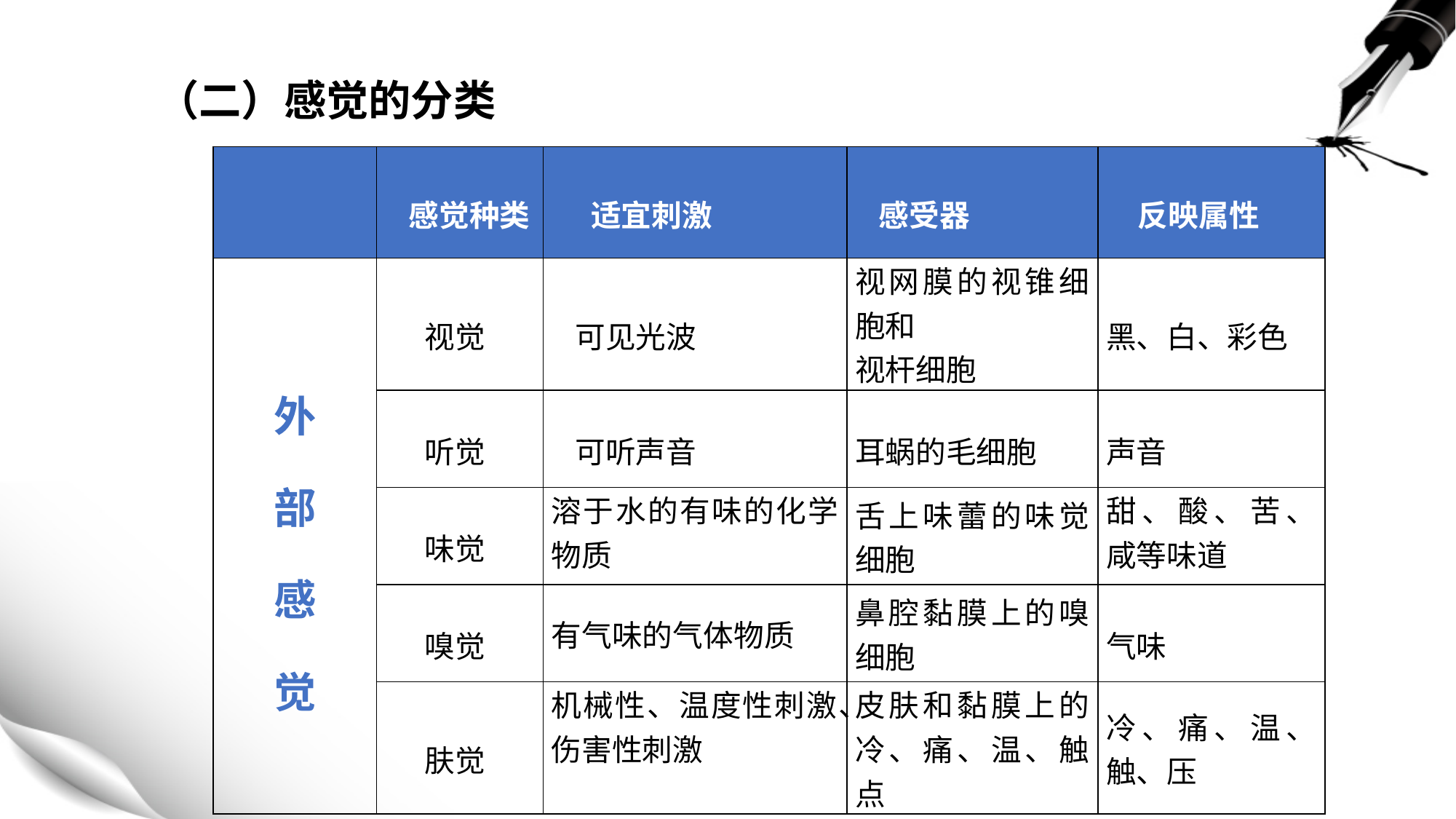

（二）感觉的分类

|  | 感觉种类 | 适宜刺激 | 感受器 | 反映属性 |
| --- | --- | --- | --- | --- |
| 外 部 感 觉 | 视觉 | 可见光波 | 视网膜的视锥细胞和 视杆细胞 | 黑、白、彩色 |
|  | 听觉 | 可听声音 | 耳蜗的毛细胞 | 声音 |
|  | 味觉 | 溶于水的有味的化学物质 | 舌上味蕾的味觉细胞 | 甜、酸、苦、咸等味道 |
|  | 嗅觉 | 有气味的气体物质 | 鼻腔黏膜上的嗅细胞 | 气味 |
|  | 肤觉 | 机械性、温度性刺激、 伤害性刺激 | 皮肤和黏膜上的冷、痛、温、触点 | 冷、痛、温、触、压 |